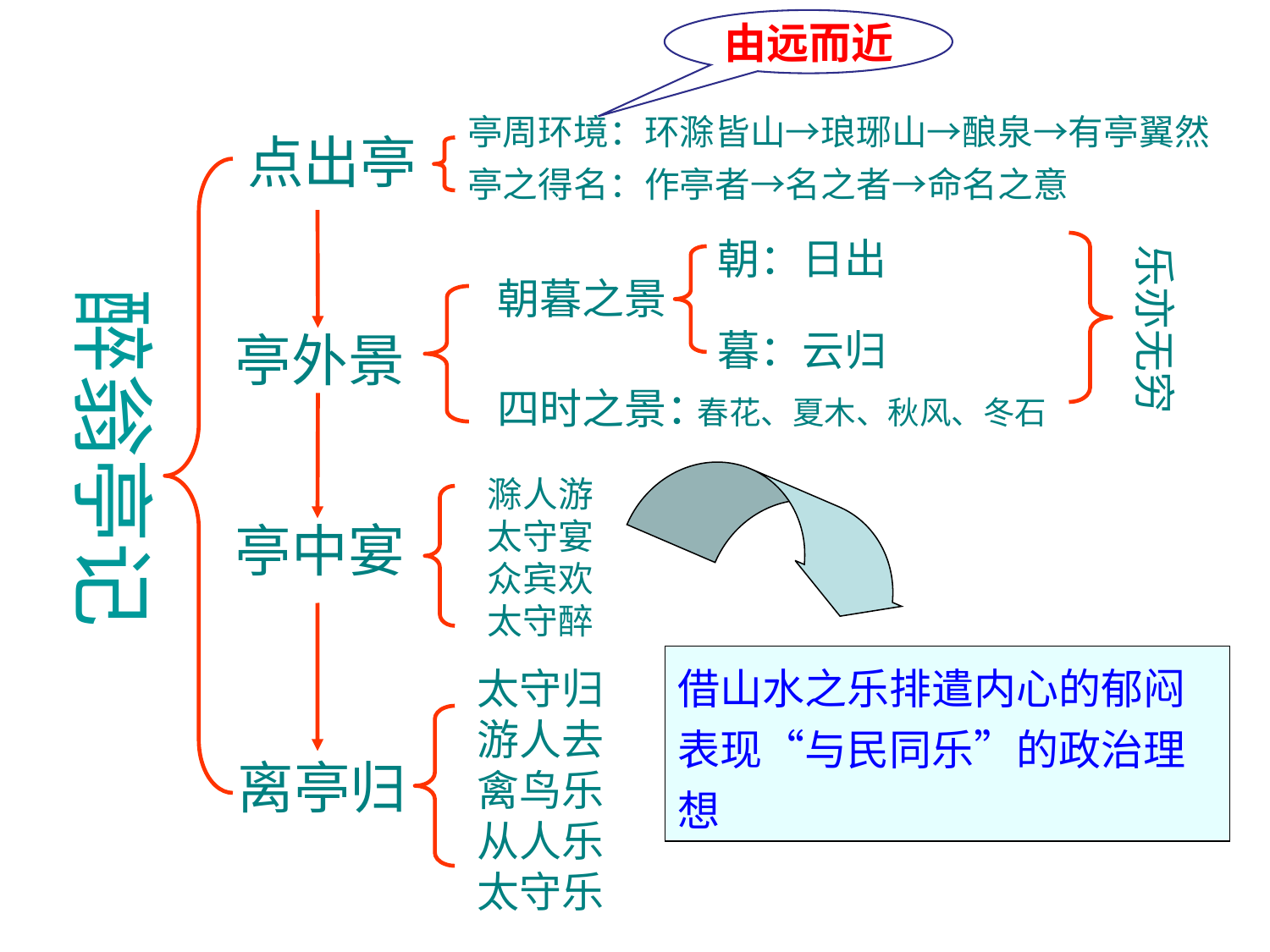

由远而近
亭周环境：环滁皆山→琅琊山→酿泉→有亭翼然
点出亭

亭之得名：作亭者→名之者→命名之意

朝：日出

乐亦无穷

朝暮之景
醉翁亭记

暮：云归
亭外景
 四时之景：
春花、夏木、秋风、冬石

滁人游
太守宴
众宾欢
太守醉

亭中宴

借山水之乐排遣内心的郁闷
表现“与民同乐”的政治理想
太守归
游人去
禽鸟乐
从人乐
太守乐

离亭归